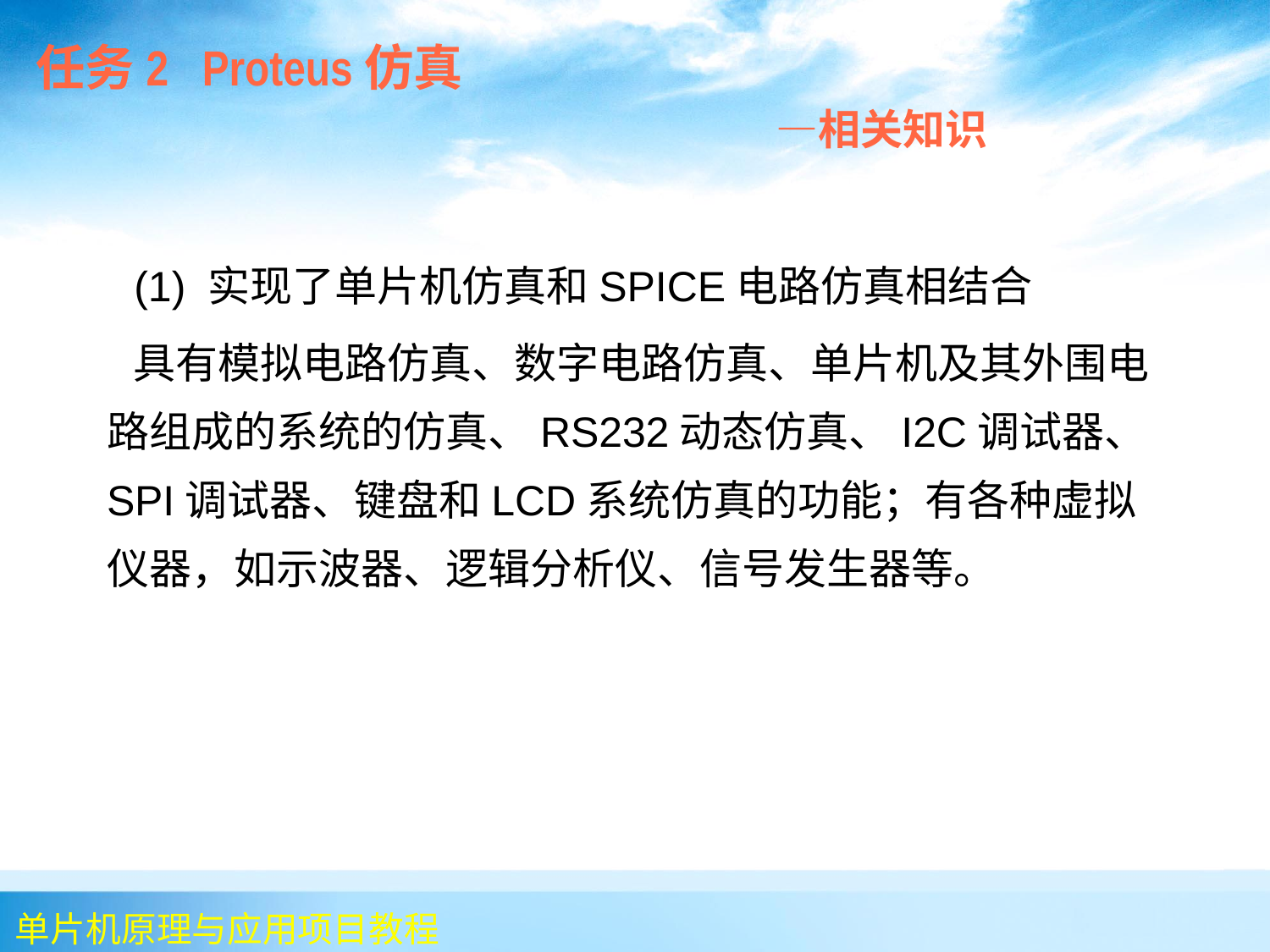

任务2   Proteus仿真
                                                                  —相关知识
       (1) 实现了单片机仿真和SPICE电路仿真相结合
      具有模拟电路仿真、数字电路仿真、单片机及其外围电路组成的系统的仿真、RS232动态仿真、I2C调试器、SPI调试器、键盘和LCD系统仿真的功能；有各种虚拟仪器，如示波器、逻辑分析仪、信号发生器等。